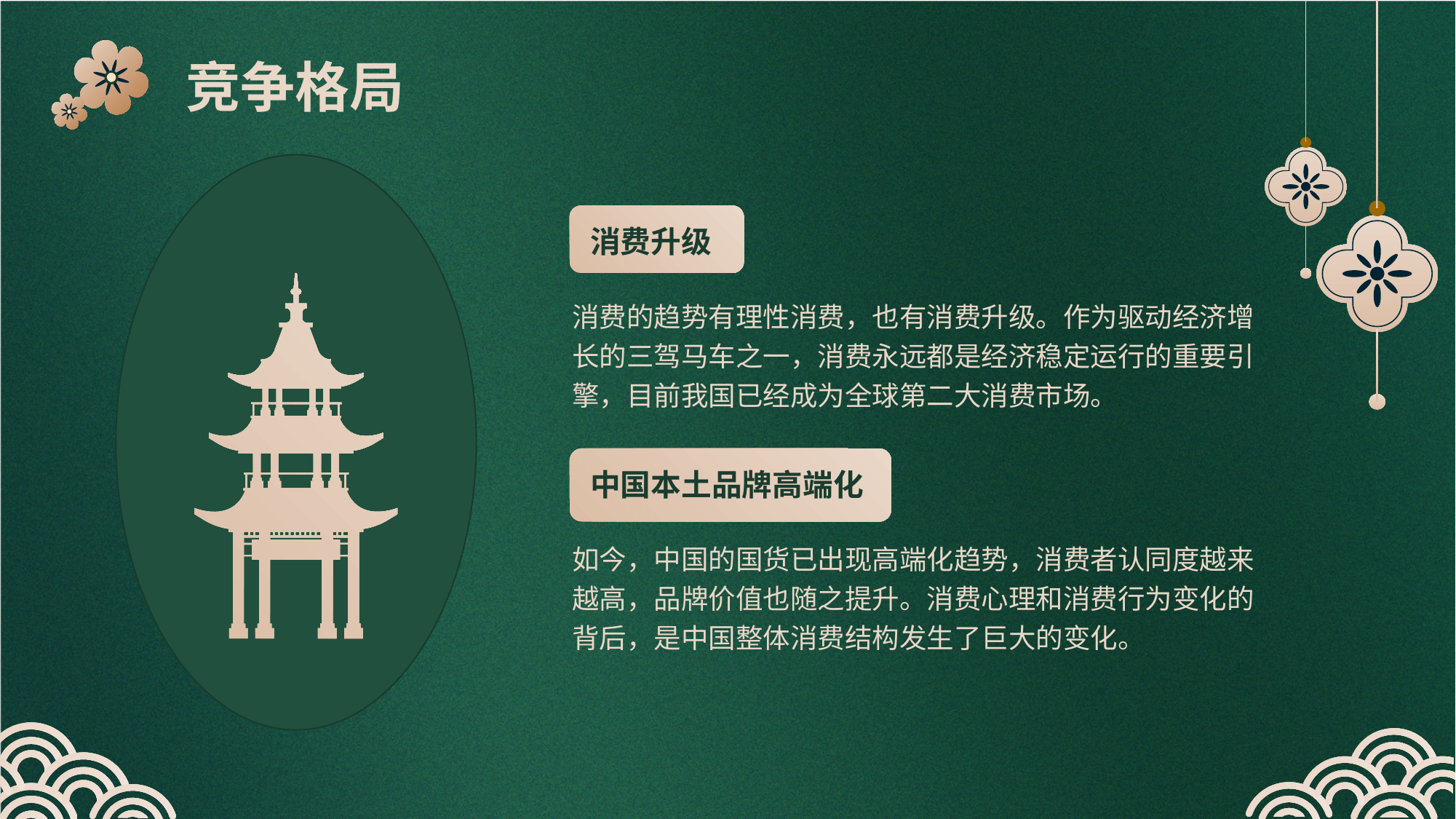

竞争格局

消费升级

消费的趋势有理性消费，也有消费升级。作为驱动经济增长的三驾马车之一，消费永远都是经济稳定运行的重要引擎，目前我国已经成为全球第二大消费市场。

中国本土品牌高端化
如今，中国的国货已出现高端化趋势，消费者认同度越来越高，品牌价值也随之提升。消费心理和消费行为变化的背后，是中国整体消费结构发生了巨大的变化。